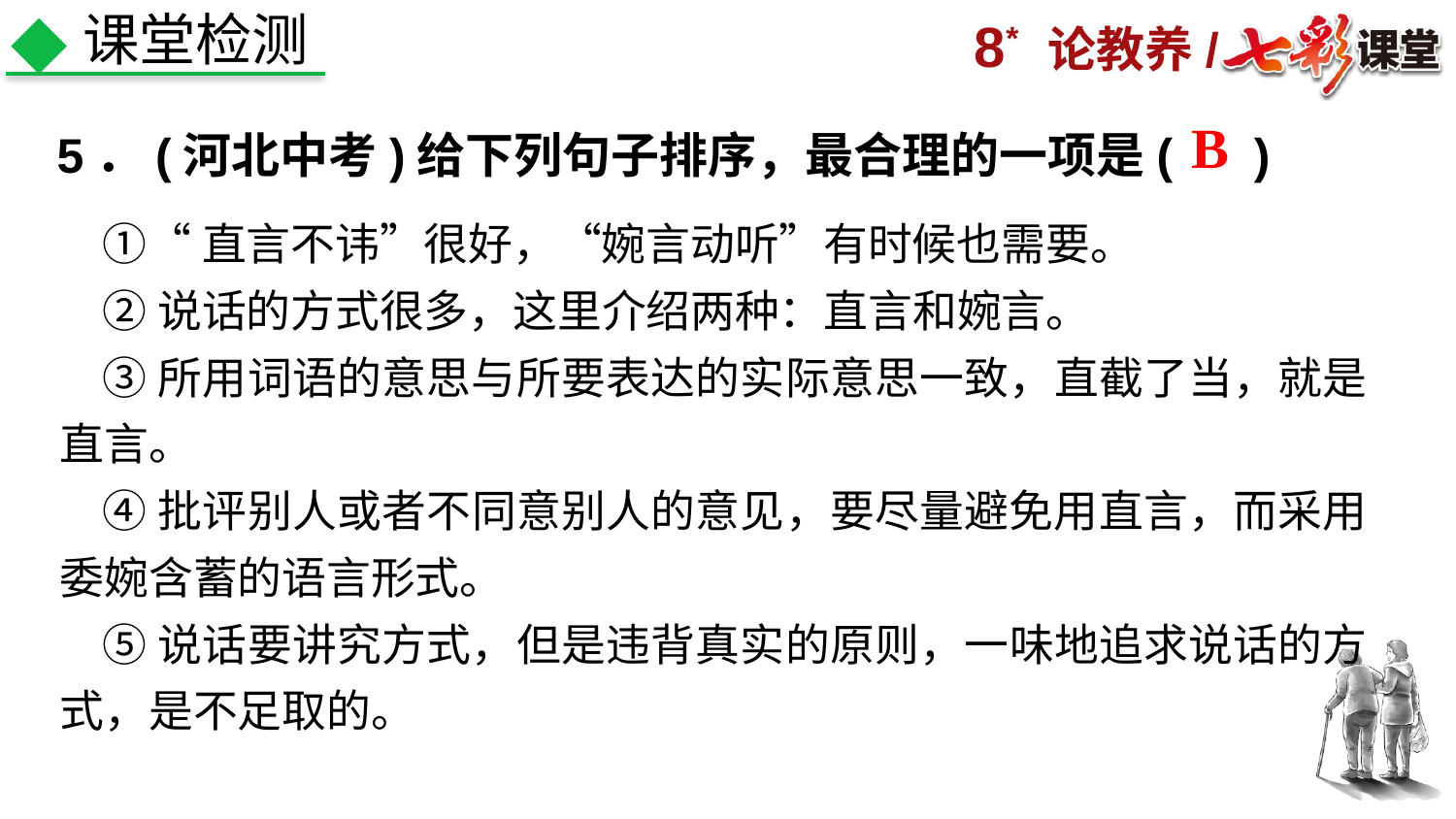

课堂检测

B
5．(河北中考)给下列句子排序，最合理的一项是(      )
①“直言不讳”很好，“婉言动听”有时候也需要。
②说话的方式很多，这里介绍两种：直言和婉言。
③所用词语的意思与所要表达的实际意思一致，直截了当，就是直言。
④批评别人或者不同意别人的意见，要尽量避免用直言，而采用委婉含蓄的语言形式。
⑤说话要讲究方式，但是违背真实的原则，一味地追求说话的方式，是不足取的。